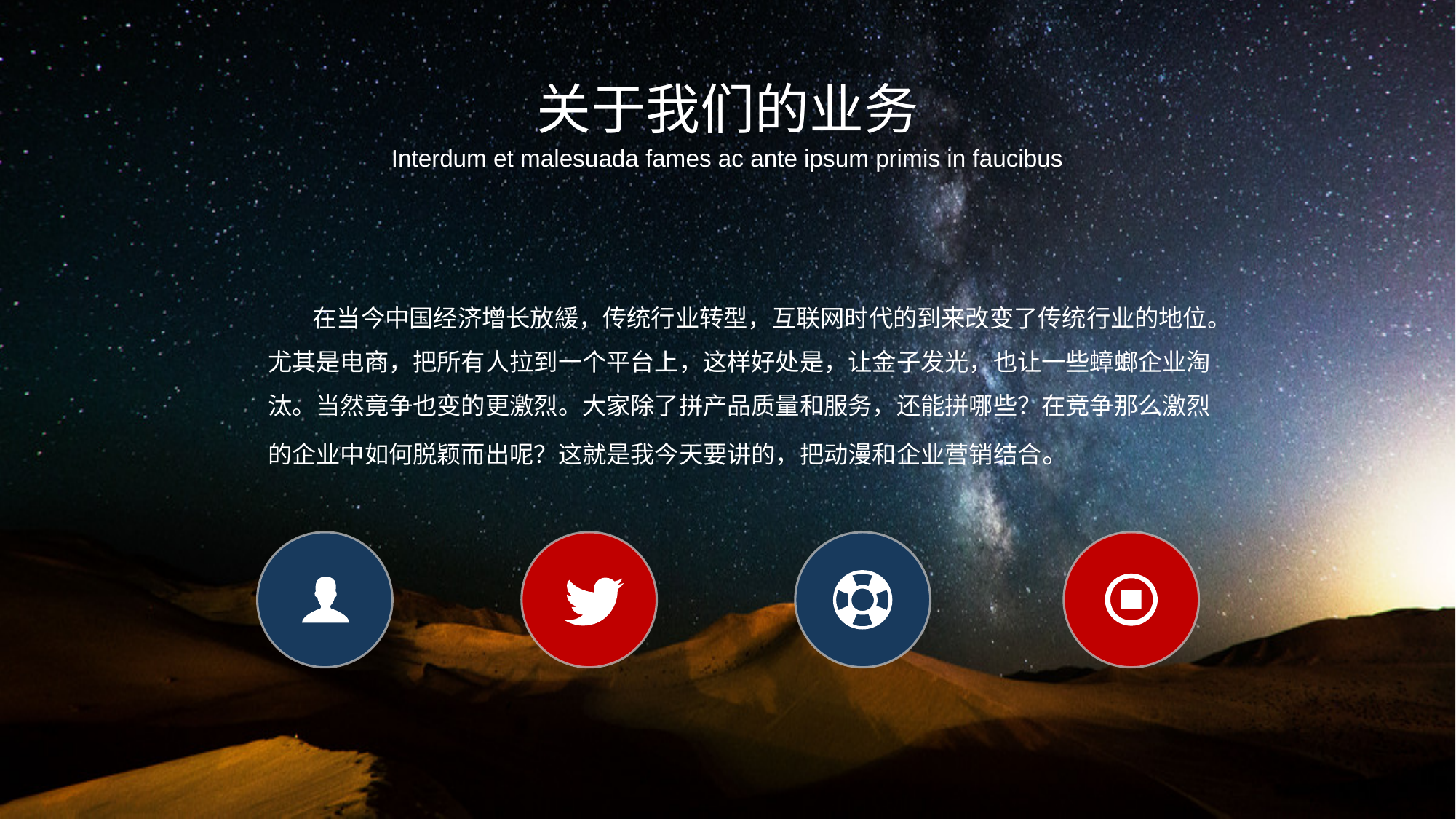

关于我们的业务
Interdum et malesuada fames ac ante ipsum primis in faucibus
        在当今中国经济增长放緩，传统行业转型，互联网时代的到来改变了传统行业的地位。尤其是电商，把所有人拉到一个平台上，这样好处是，让金子发光，也让一些蟑螂企业淘汰。当然竟争也变的更激烈。大家除了拼产品质量和服务，还能拼哪些？在竞争那么激烈的企业中如何脱颖而出呢？这就是我今天要讲的，把动漫和企业营销结合。